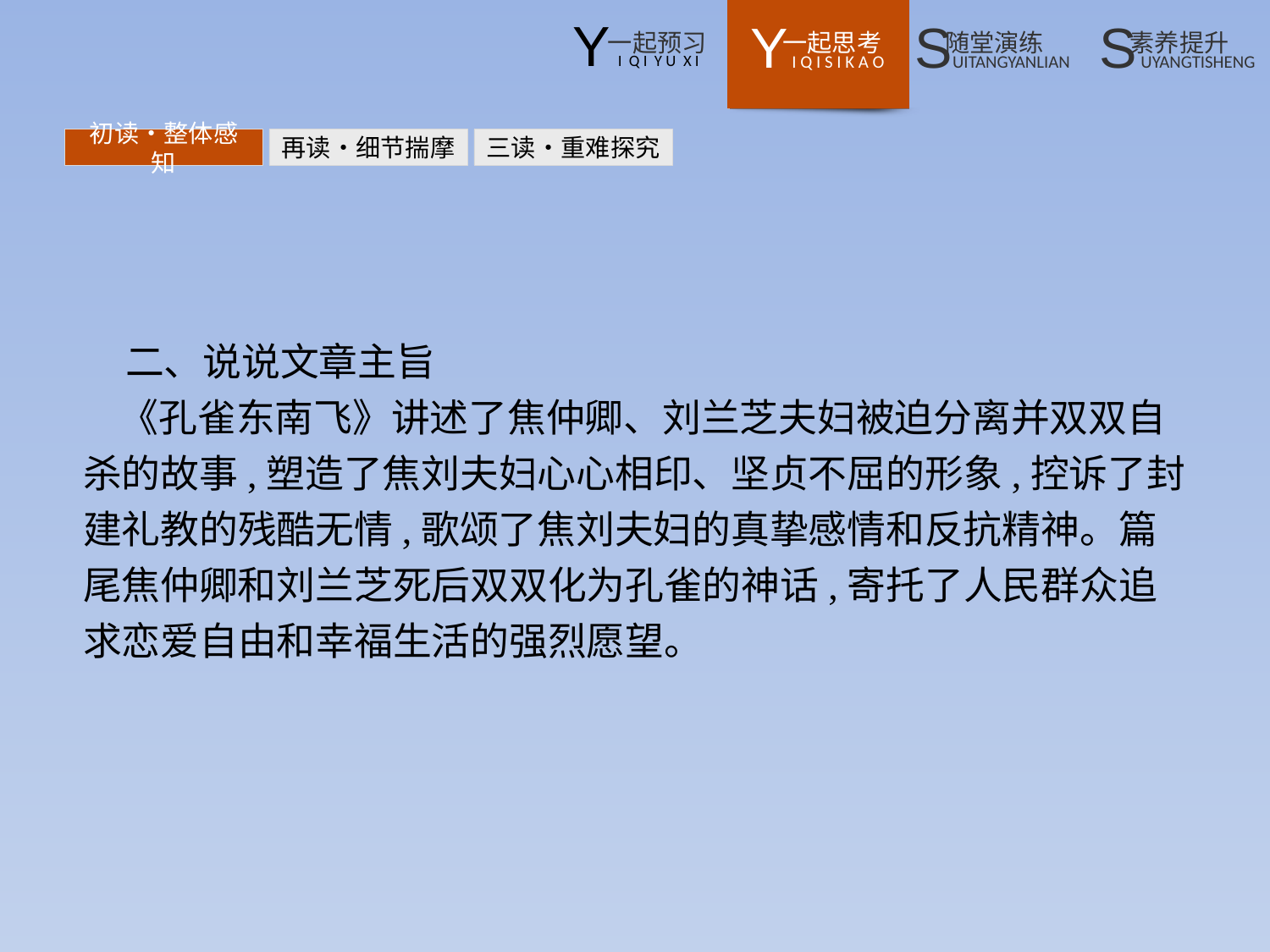

初读•整体感知
再读•细节揣摩
三读•重难探究
二、说说文章主旨
《孔雀东南飞》讲述了焦仲卿、刘兰芝夫妇被迫分离并双双自杀的故事,塑造了焦刘夫妇心心相印、坚贞不屈的形象,控诉了封建礼教的残酷无情,歌颂了焦刘夫妇的真挚感情和反抗精神。篇尾焦仲卿和刘兰芝死后双双化为孔雀的神话,寄托了人民群众追求恋爱自由和幸福生活的强烈愿望。